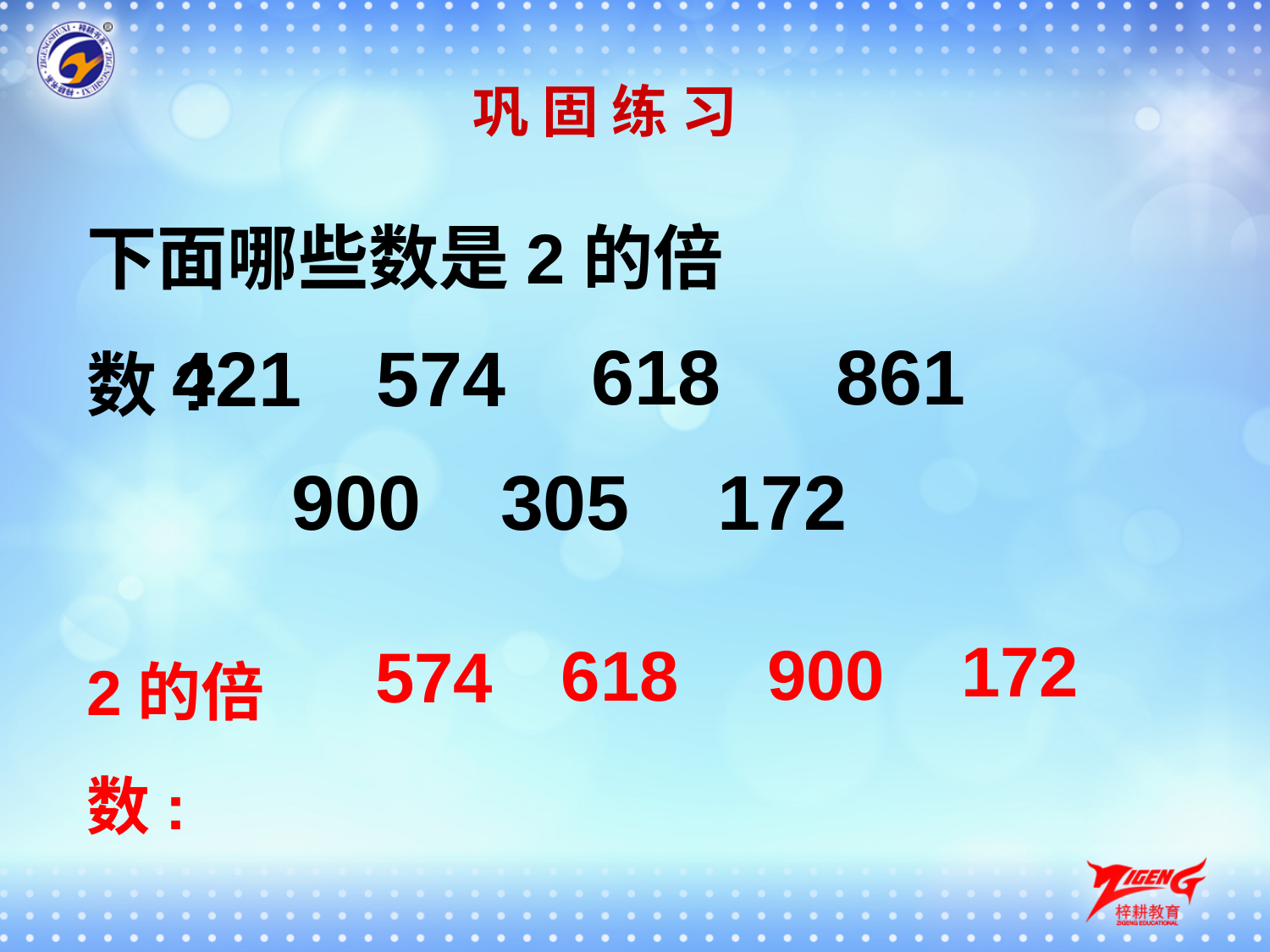

巩 固 练 习
下面哪些数是2的倍数?
861
618
421
574
172
900
305
2的倍数:
172
900
618
574